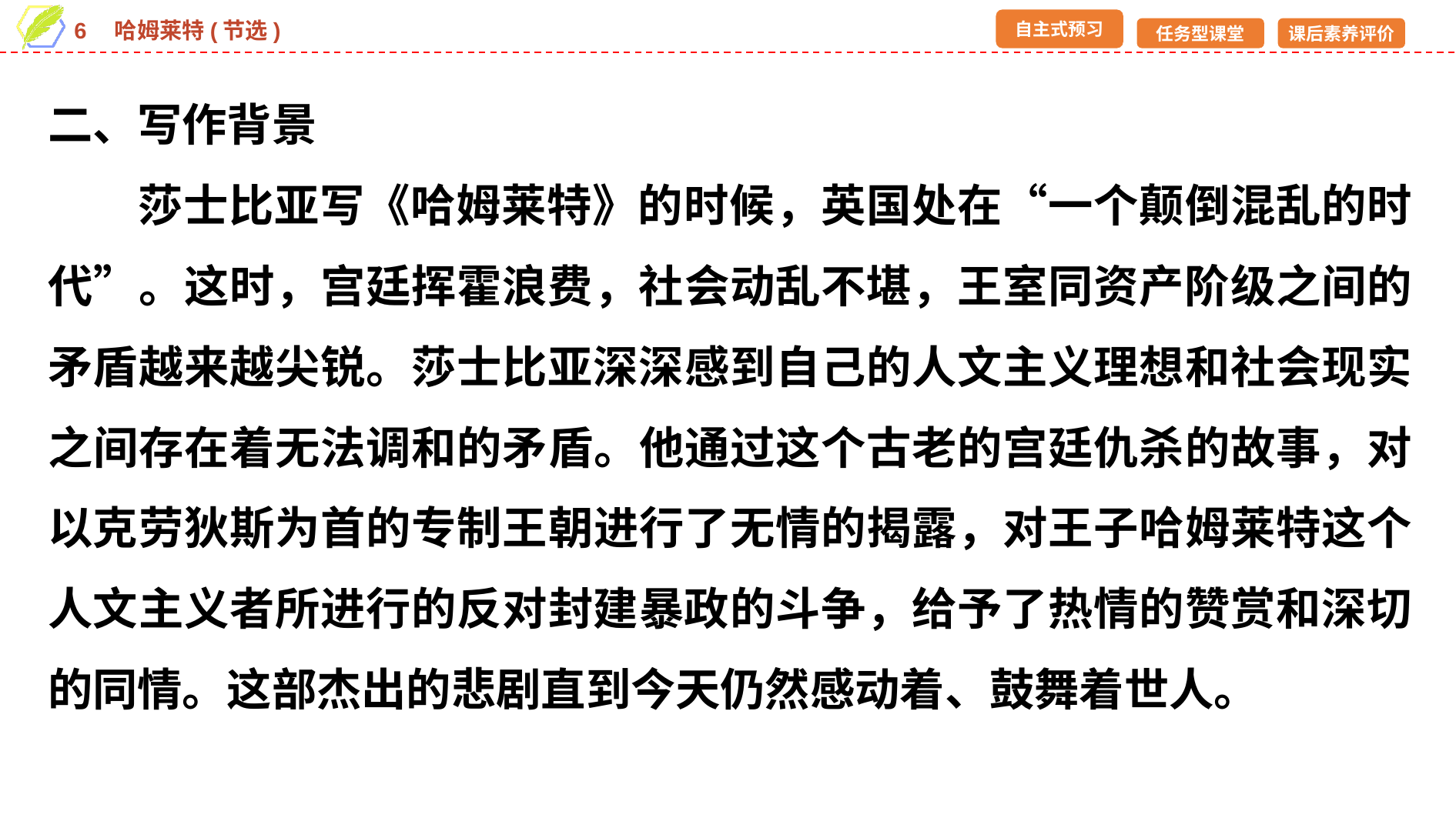

二、写作背景
莎士比亚写《哈姆莱特》的时候，英国处在“一个颠倒混乱的时代”。这时，宫廷挥霍浪费，社会动乱不堪，王室同资产阶级之间的矛盾越来越尖锐。莎士比亚深深感到自己的人文主义理想和社会现实之间存在着无法调和的矛盾。他通过这个古老的宫廷仇杀的故事，对以克劳狄斯为首的专制王朝进行了无情的揭露，对王子哈姆莱特这个人文主义者所进行的反对封建暴政的斗争，给予了热情的赞赏和深切的同情。这部杰出的悲剧直到今天仍然感动着、鼓舞着世人。